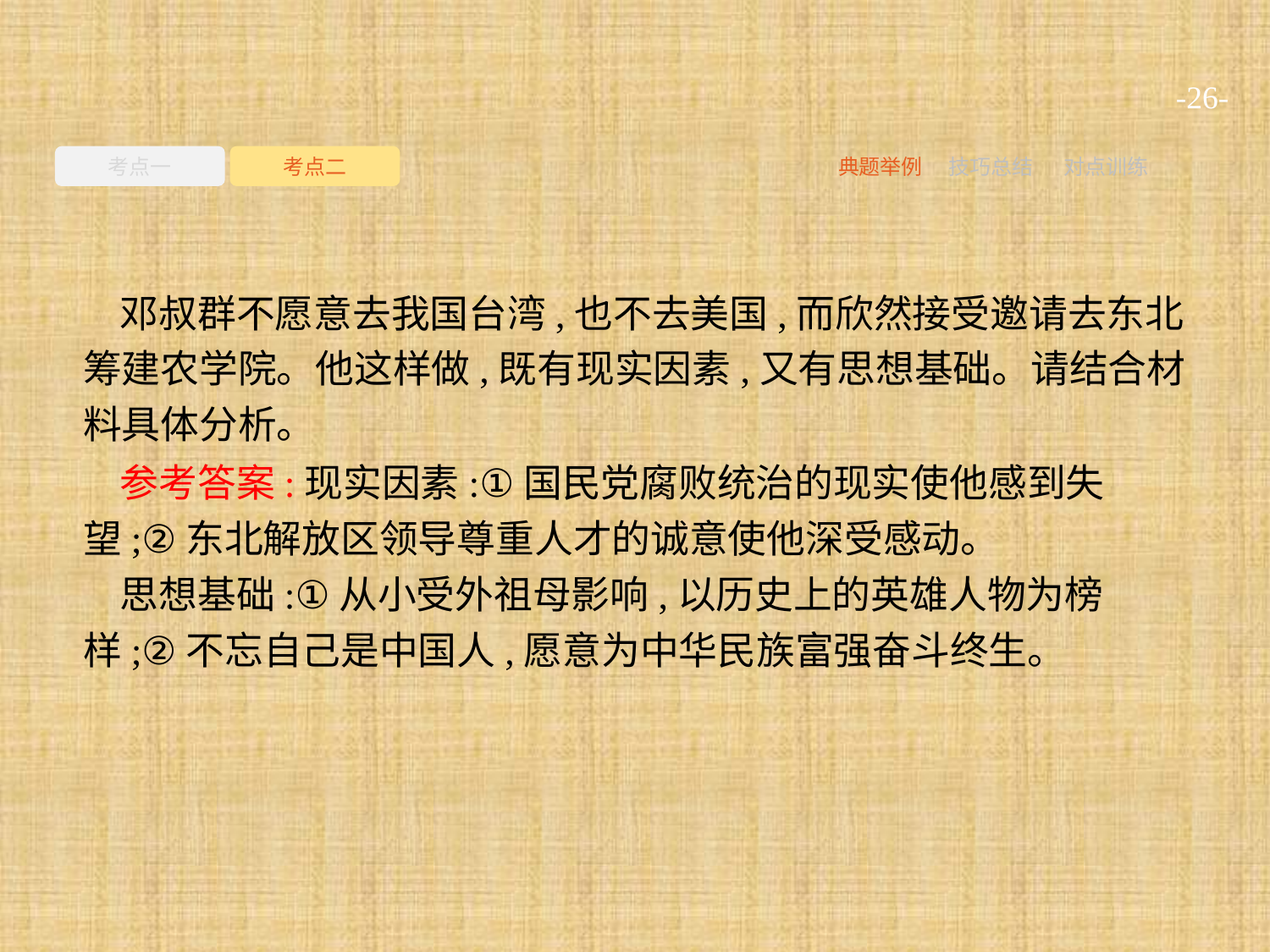

-26-
考点一
考点二
典题举例
技巧总结
对点训练
邓叔群不愿意去我国台湾,也不去美国,而欣然接受邀请去东北筹建农学院。他这样做,既有现实因素,又有思想基础。请结合材料具体分析。
参考答案:现实因素:①国民党腐败统治的现实使他感到失望;②东北解放区领导尊重人才的诚意使他深受感动。
思想基础:①从小受外祖母影响,以历史上的英雄人物为榜样;②不忘自己是中国人,愿意为中华民族富强奋斗终生。